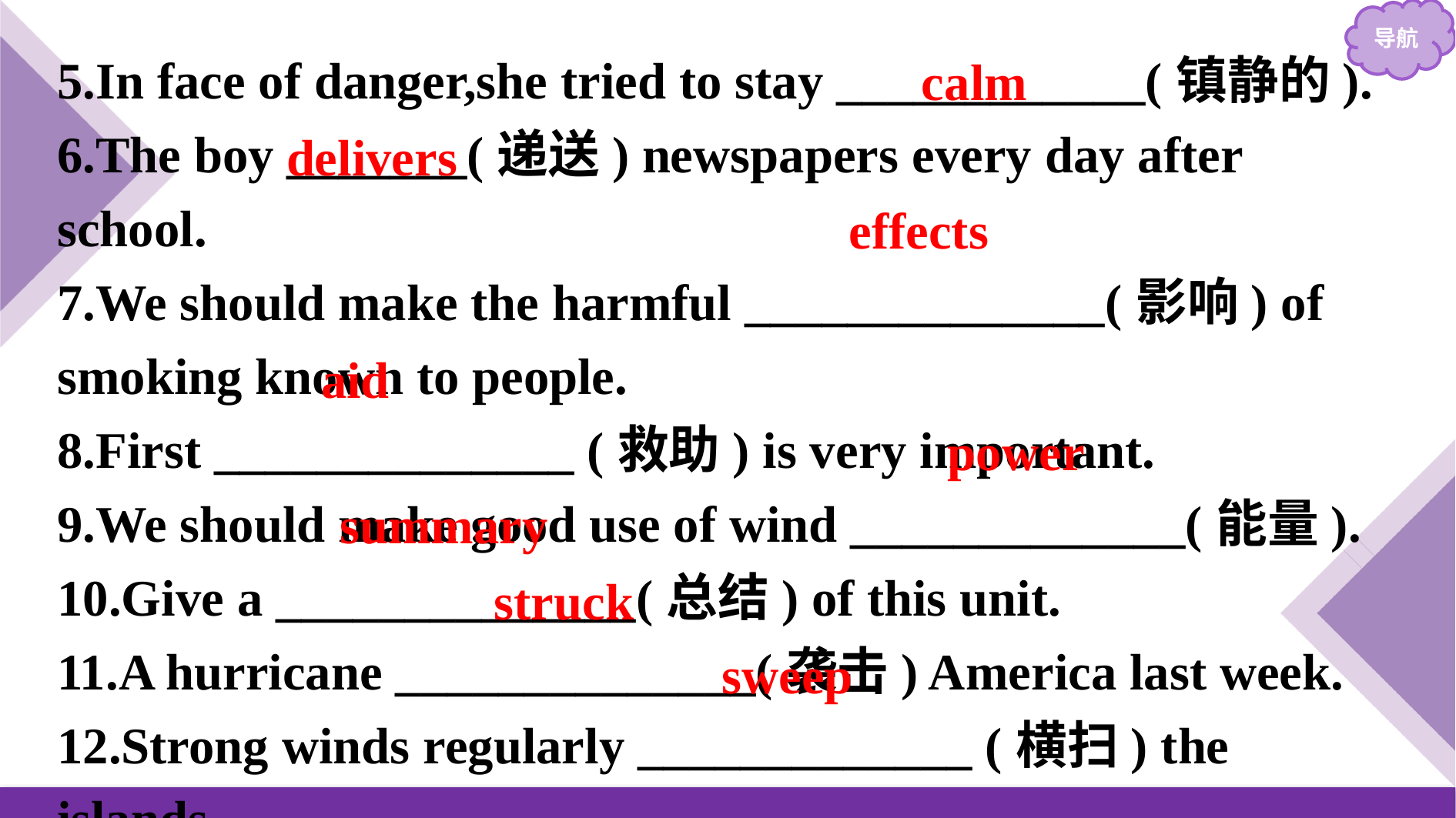

5.In face of danger,she tried to stay ____________(镇静的).
6.The boy _______(递送) newspapers every day after school.
7.We should make the harmful ______________(影响) of smoking known to people.
8.First ______________ (救助) is very important.
9.We should make good use of wind _____________(能量).
10.Give a ______________(总结) of this unit.
11.A hurricane ______________(袭击) America last week.
12.Strong winds regularly _____________ (横扫) the islands.
calm
delivers
effects
aid
power
summary
struck
sweep